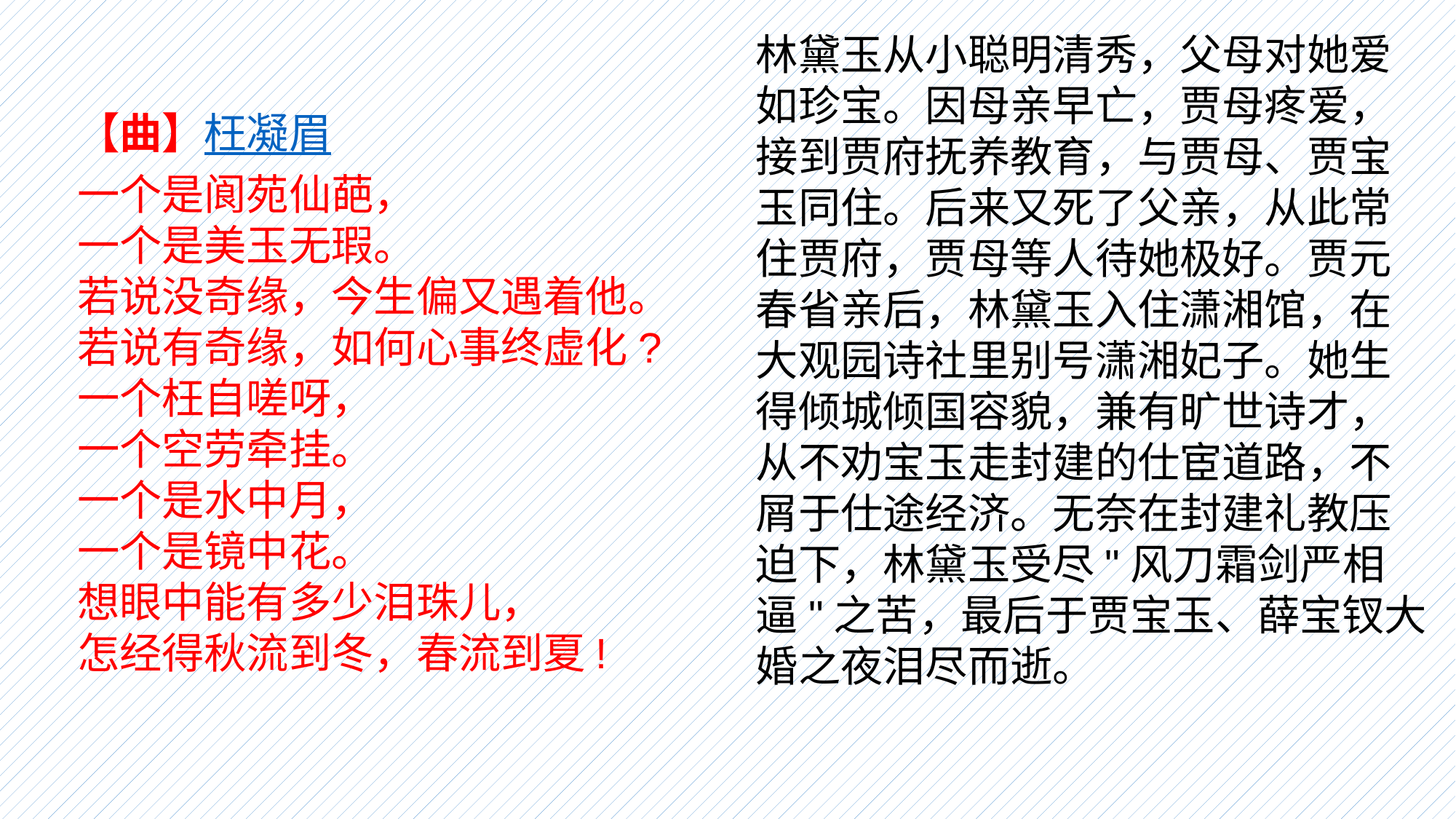

林黛玉从小聪明清秀，父母对她爱如珍宝。因母亲早亡，贾母疼爱，接到贾府抚养教育，与贾母、贾宝玉同住。后来又死了父亲，从此常住贾府，贾母等人待她极好。贾元春省亲后，林黛玉入住潇湘馆，在大观园诗社里别号潇湘妃子。她生得倾城倾国容貌，兼有旷世诗才，从不劝宝玉走封建的仕宦道路，不屑于仕途经济。无奈在封建礼教压迫下，林黛玉受尽"风刀霜剑严相逼"之苦，最后于贾宝玉、薛宝钗大婚之夜泪尽而逝。
【曲】枉凝眉
一个是阆苑仙葩，
一个是美玉无瑕。
若说没奇缘，今生偏又遇着他。
若说有奇缘，如何心事终虚化?
一个枉自嗟呀，
一个空劳牵挂。
一个是水中月，
一个是镜中花。
想眼中能有多少泪珠儿，
怎经得秋流到冬，春流到夏!